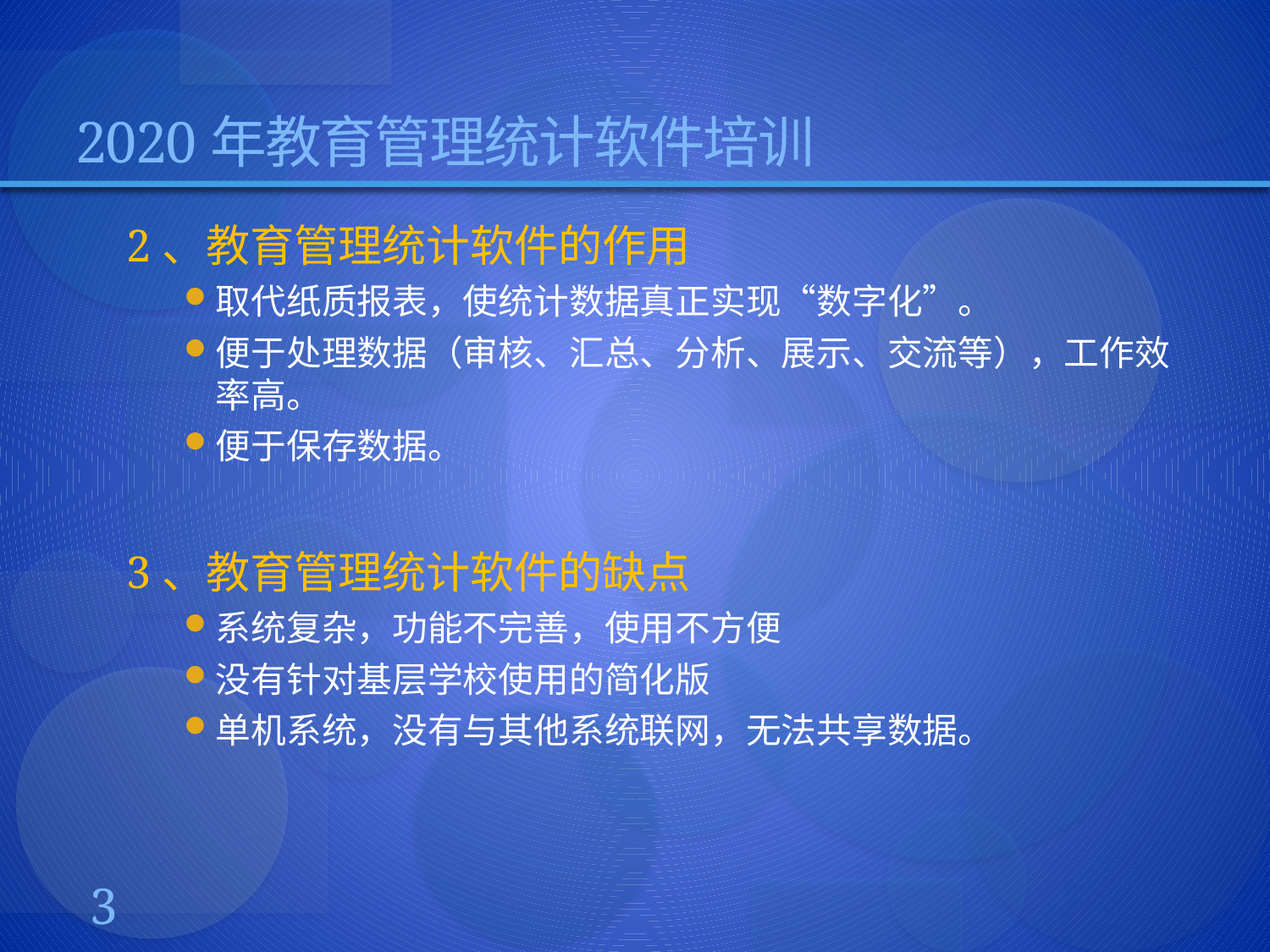

# 2020年教育管理统计软件培训
2、教育管理统计软件的作用
取代纸质报表，使统计数据真正实现“数字化”。
便于处理数据（审核、汇总、分析、展示、交流等），工作效率高。
便于保存数据。

3、教育管理统计软件的缺点
系统复杂，功能不完善，使用不方便
没有针对基层学校使用的简化版
单机系统，没有与其他系统联网，无法共享数据。

3